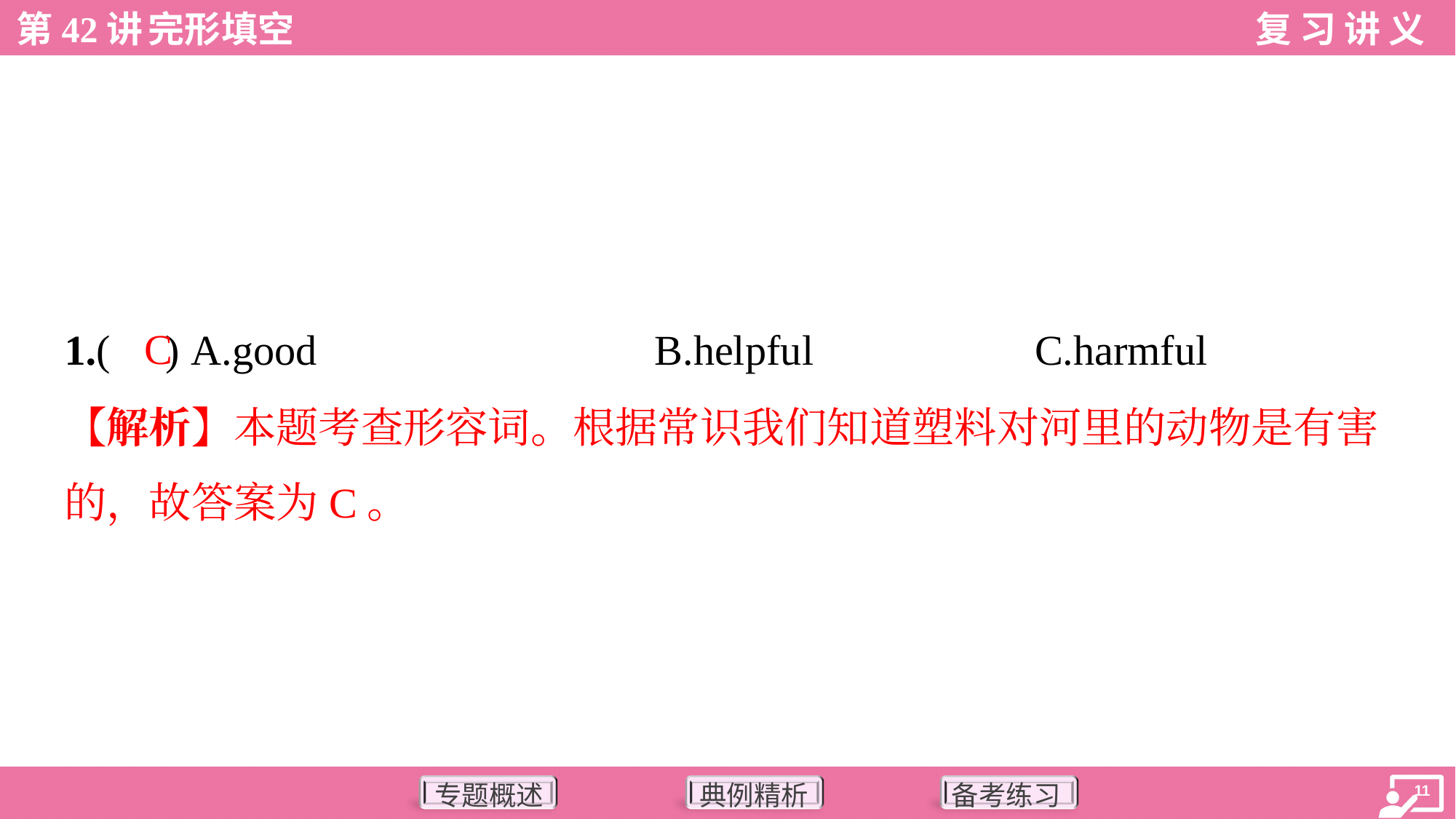

C
1.(     ) A.good	B.helpful	C.harmful
【解析】本题考查形容词。根据常识我们知道塑料对河里的动物是有害
的，故答案为C。